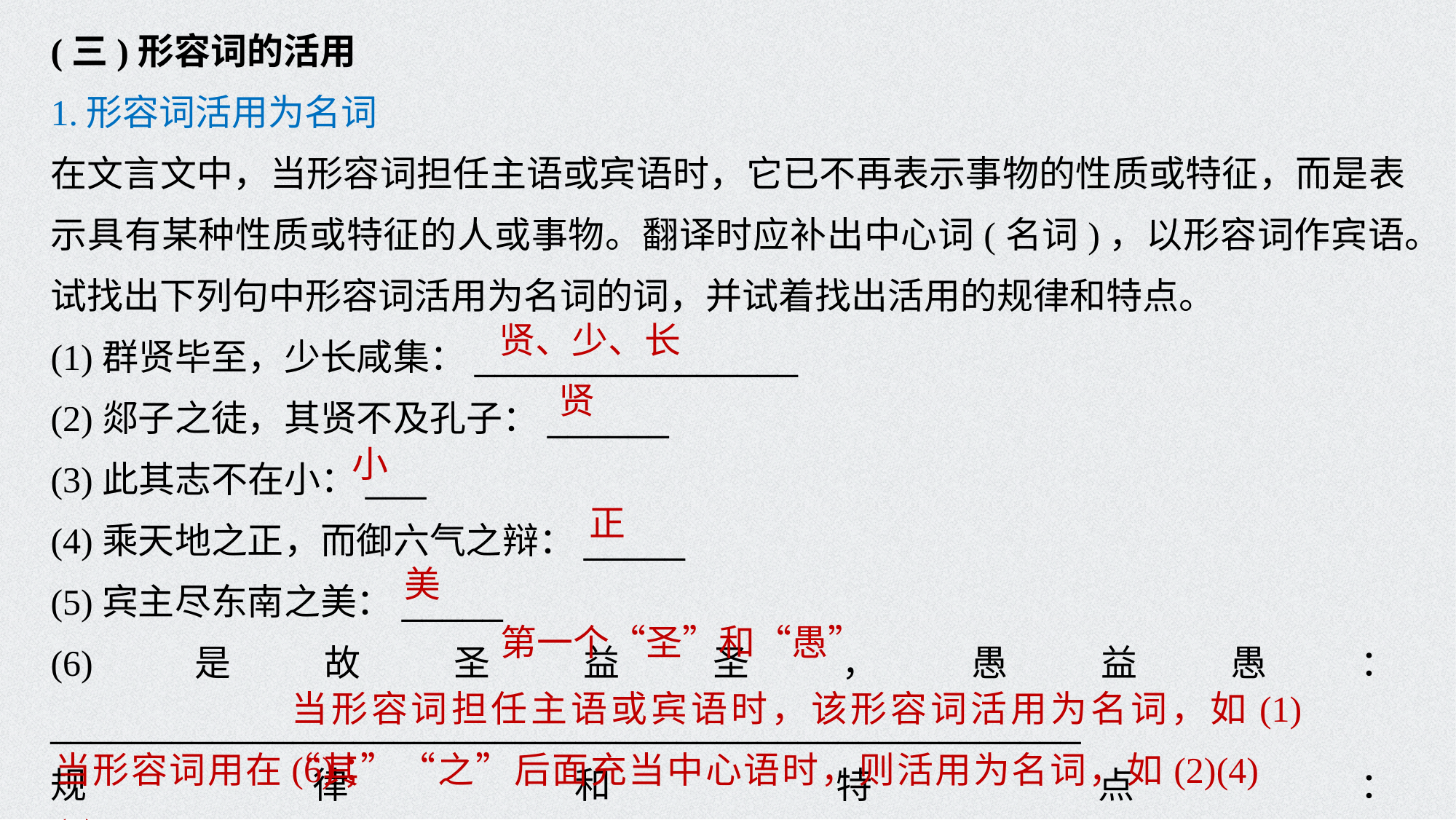

(三)形容词的活用
1.形容词活用为名词
在文言文中，当形容词担任主语或宾语时，它已不再表示事物的性质或特征，而是表示具有某种性质或特征的人或事物。翻译时应补出中心词(名词)，以形容词作宾语。
试找出下列句中形容词活用为名词的词，并试着找出活用的规律和特点。
(1)群贤毕至，少长咸集：________________
(2)郯子之徒，其贤不及孔子：______
(3)此其志不在小：___
(4)乘天地之正，而御六气之辩：_____
(5)宾主尽东南之美：_____
(6)是故圣益圣，愚益愚：___________________________________________________
规律和特点：____________________________________________________________________
________________________________________________________________________________
贤、少、长
贤
小
正
美
第一个“圣”和“愚”
当形容词担任主语或宾语时，该形容词活用为名词，如(1)(6)；
当形容词用在“其”“之”后面充当中心语时，则活用为名词，如(2)(4)(5)。